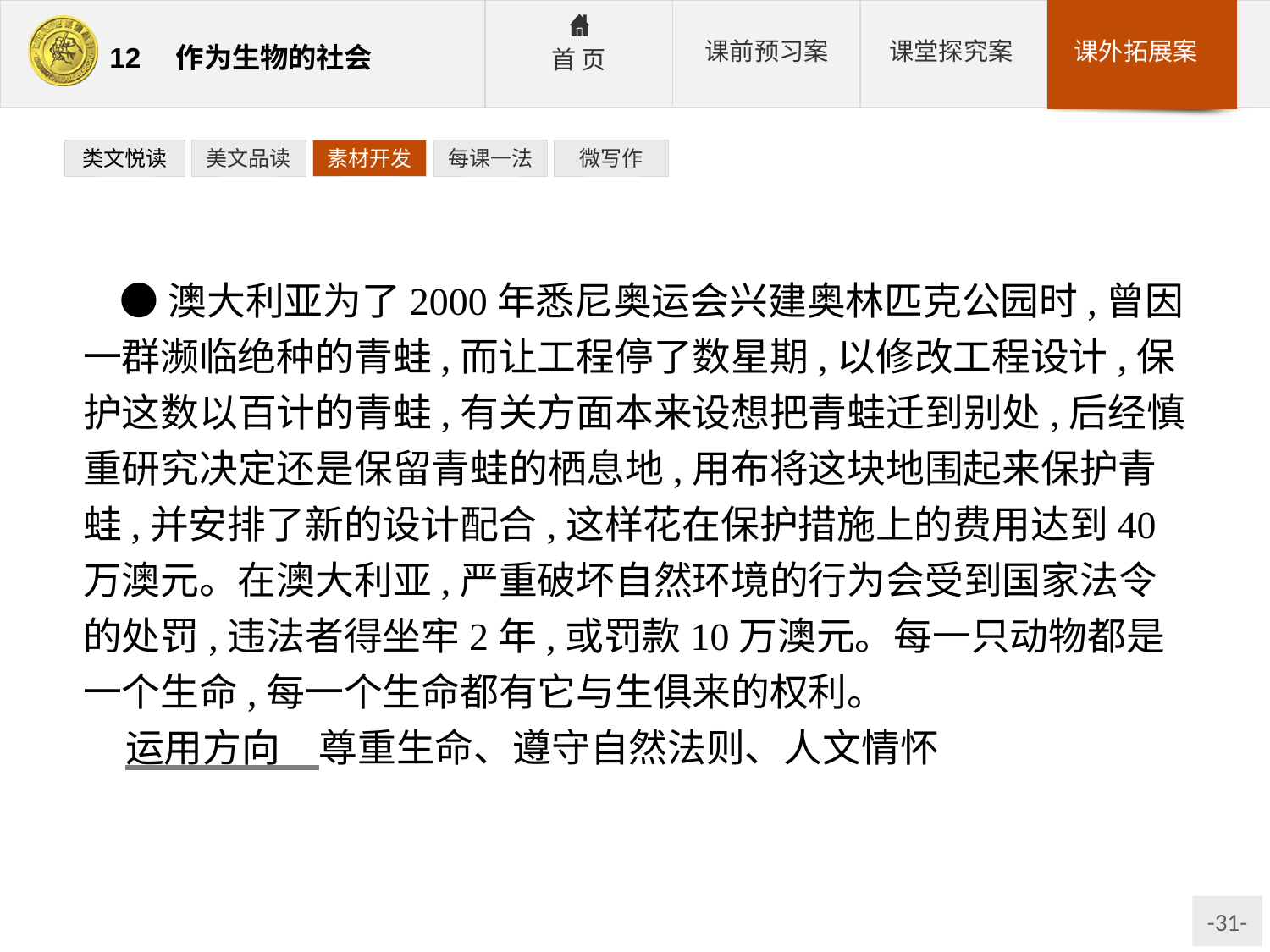

类文悦读
美文品读
素材开发
每课一法
微写作
●澳大利亚为了2000年悉尼奥运会兴建奥林匹克公园时,曾因一群濒临绝种的青蛙,而让工程停了数星期,以修改工程设计,保护这数以百计的青蛙,有关方面本来设想把青蛙迁到别处,后经慎重研究决定还是保留青蛙的栖息地,用布将这块地围起来保护青蛙,并安排了新的设计配合,这样花在保护措施上的费用达到40万澳元。在澳大利亚,严重破坏自然环境的行为会受到国家法令的处罚,违法者得坐牢2年,或罚款10万澳元。每一只动物都是一个生命,每一个生命都有它与生俱来的权利。
运用方向　尊重生命、遵守自然法则、人文情怀